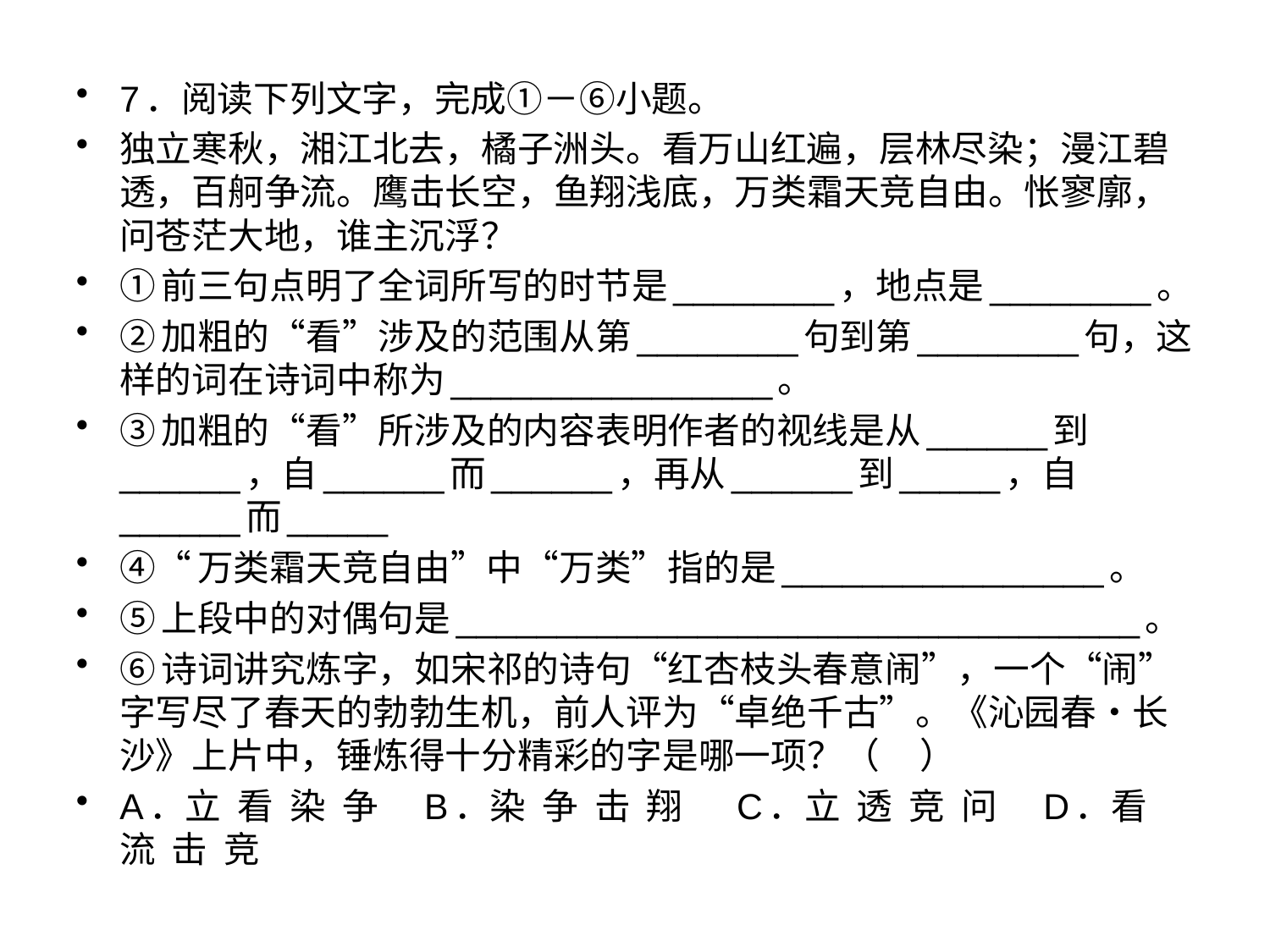

#
7．阅读下列文字，完成①－⑥小题。
独立寒秋，湘江北去，橘子洲头。看万山红遍，层林尽染；漫江碧透，百舸争流。鹰击长空，鱼翔浅底，万类霜天竞自由。怅寥廓，问苍茫大地，谁主沉浮？
①前三句点明了全词所写的时节是________，地点是________。
②加粗的“看”涉及的范围从第________句到第________句，这样的词在诗词中称为________________。
③加粗的“看”所涉及的内容表明作者的视线是从______到______，自______而______，再从______到_____，自______而_____
④“万类霜天竞自由”中“万类”指的是________________。
⑤上段中的对偶句是__________________________________。
⑥诗词讲究炼字，如宋祁的诗句“红杏枝头春意闹”，一个“闹”字写尽了春天的勃勃生机，前人评为“卓绝千古”。《沁园春•长沙》上片中，锤炼得十分精彩的字是哪一项？（     ）
A．立  看  染  争     B．染  争  击  翔      C．立  透  竞  问     D．看  流  击  竞